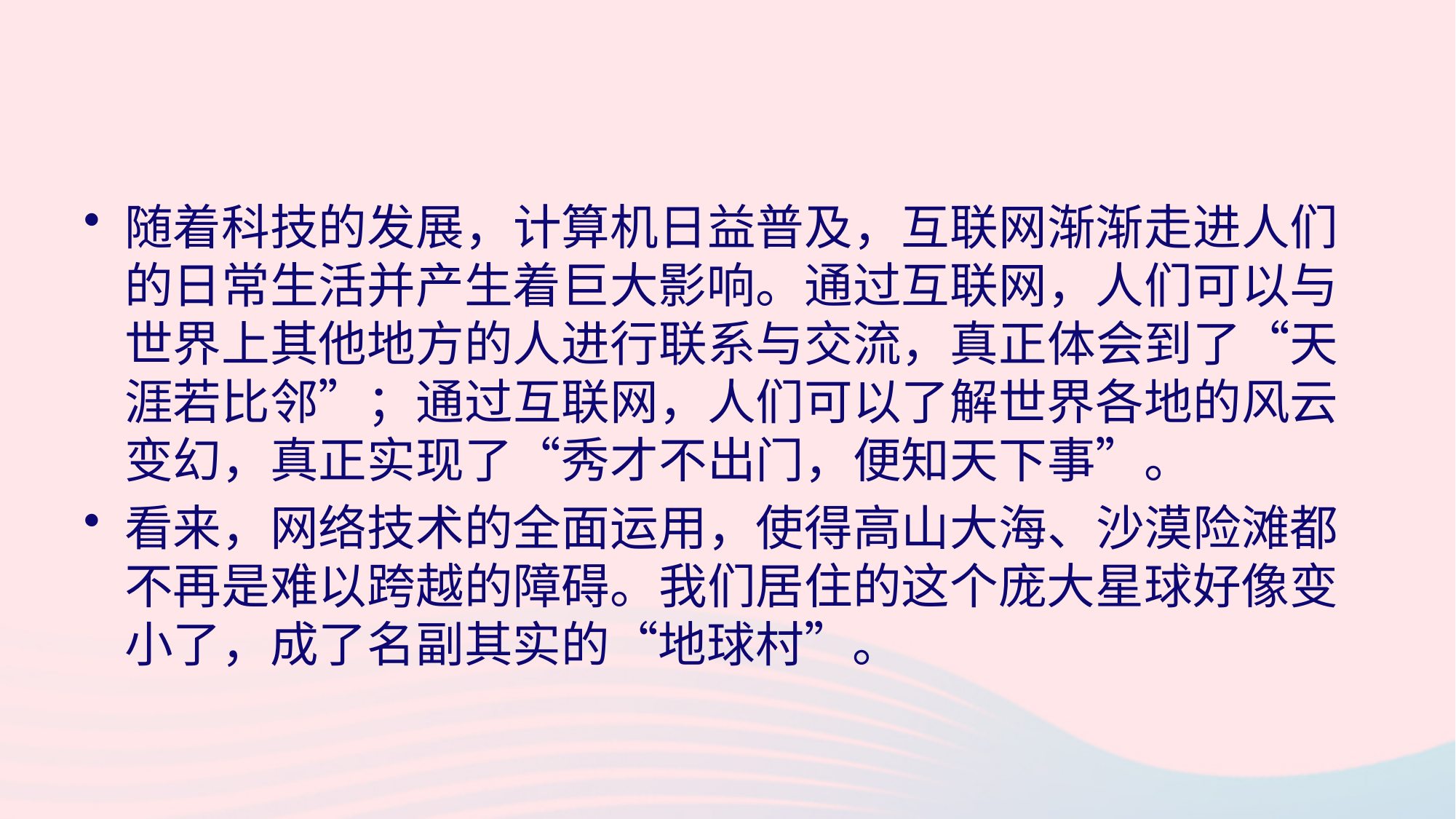

随着科技的发展，计算机日益普及，互联网渐渐走进人们的日常生活并产生着巨大影响。通过互联网，人们可以与世界上其他地方的人进行联系与交流，真正体会到了“天涯若比邻”；通过互联网，人们可以了解世界各地的风云变幻，真正实现了“秀才不出门，便知天下事”。
看来，网络技术的全面运用，使得高山大海、沙漠险滩都不再是难以跨越的障碍。我们居住的这个庞大星球好像变小了，成了名副其实的“地球村”。